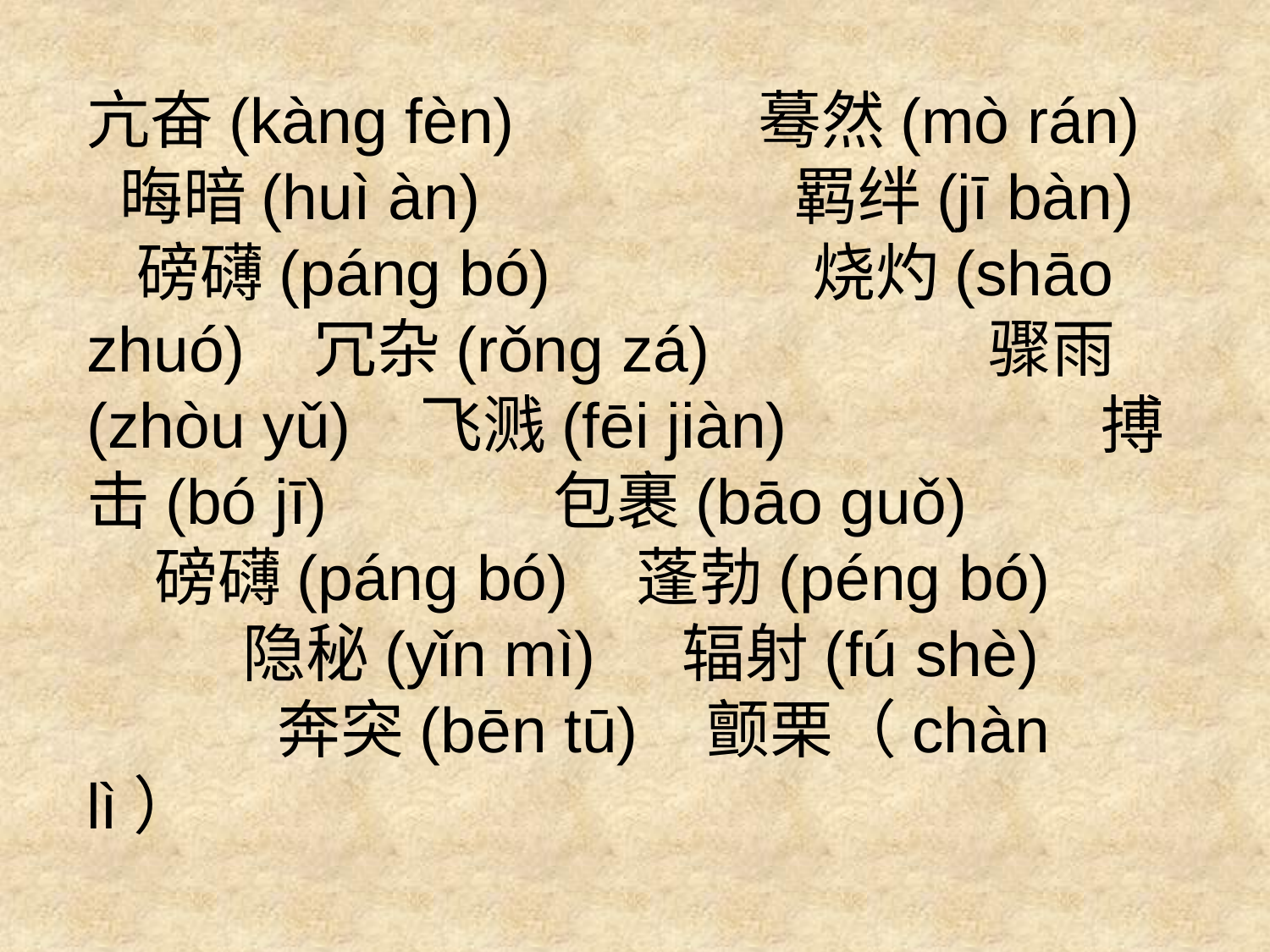

亢奋(kàng fèn)             蓦然(mò rán)   晦暗(huì àn)                 羁绊(jī bàn)     磅礴(páng bó)              烧灼(shāo zhuó)   冗杂(rǒng zá)               骤雨(zhòu yǔ)   飞溅(fēi jiàn)                 搏击(bó jī)            包裹(bāo guǒ)               磅礴(páng bó)   蓬勃(péng bó)               隐秘(yǐn mì)    辐射(fú shè)                  奔突(bēn tū)   颤栗（chàn lì）